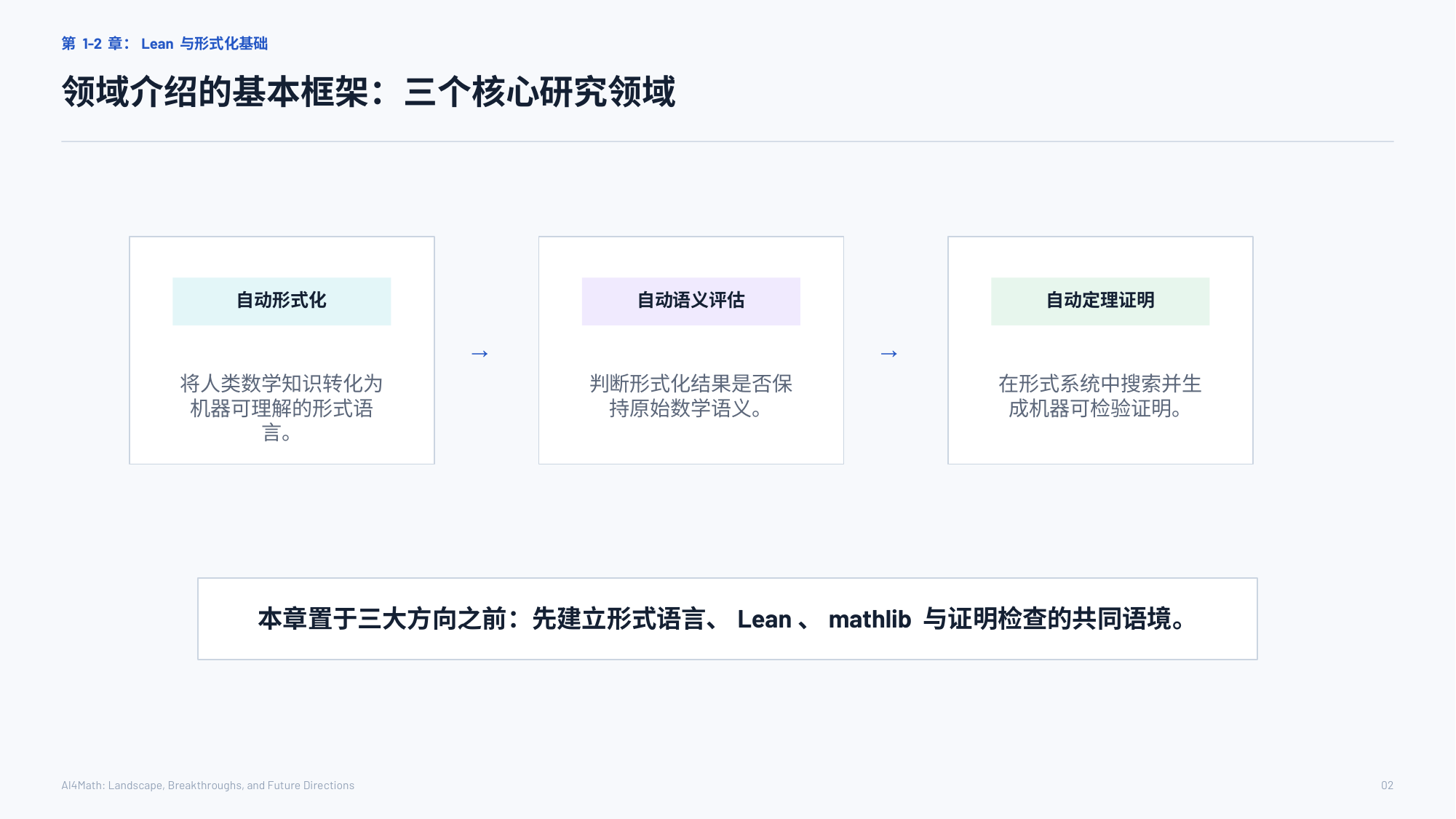

第 1-2 章：Lean 与形式化基础
领域介绍的基本框架：三个核心研究领域

自动形式化
自动语义评估
自动定理证明
→
→
将人类数学知识转化为机器可理解的形式语言。
判断形式化结果是否保持原始数学语义。
在形式系统中搜索并生成机器可检验证明。

本章置于三大方向之前：先建立形式语言、Lean、mathlib 与证明检查的共同语境。
AI4Math: Landscape, Breakthroughs, and Future Directions
02